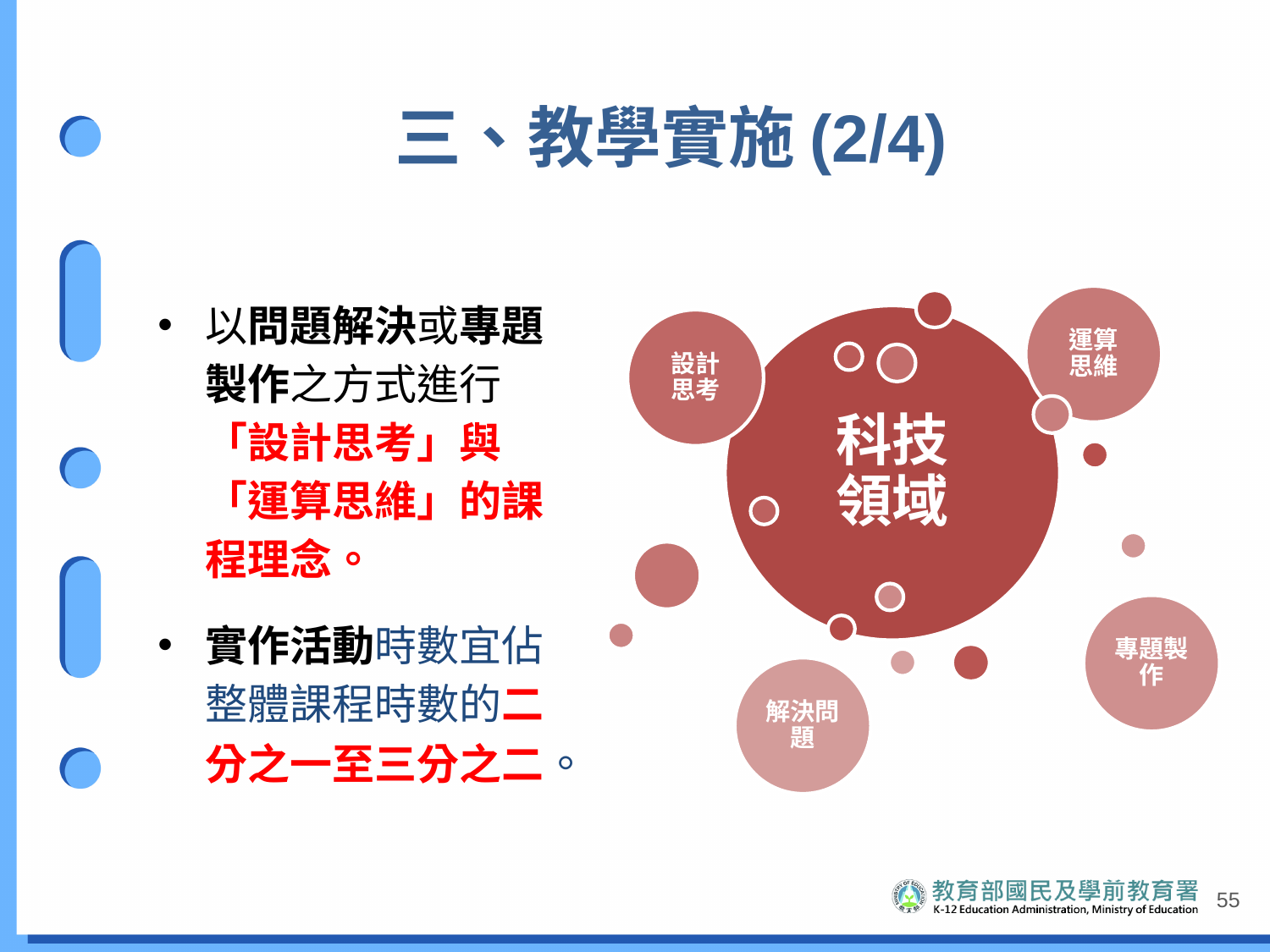

# 三、教學實施(2/4)
科技
領域
設計
思考
運算
思維
專題製作
解決問題
以問題解決或專題製作之方式進行
「設計思考」與「運算思維」的課程理念。
實作活動時數宜佔整體課程時數的二分之一至三分之二。
55